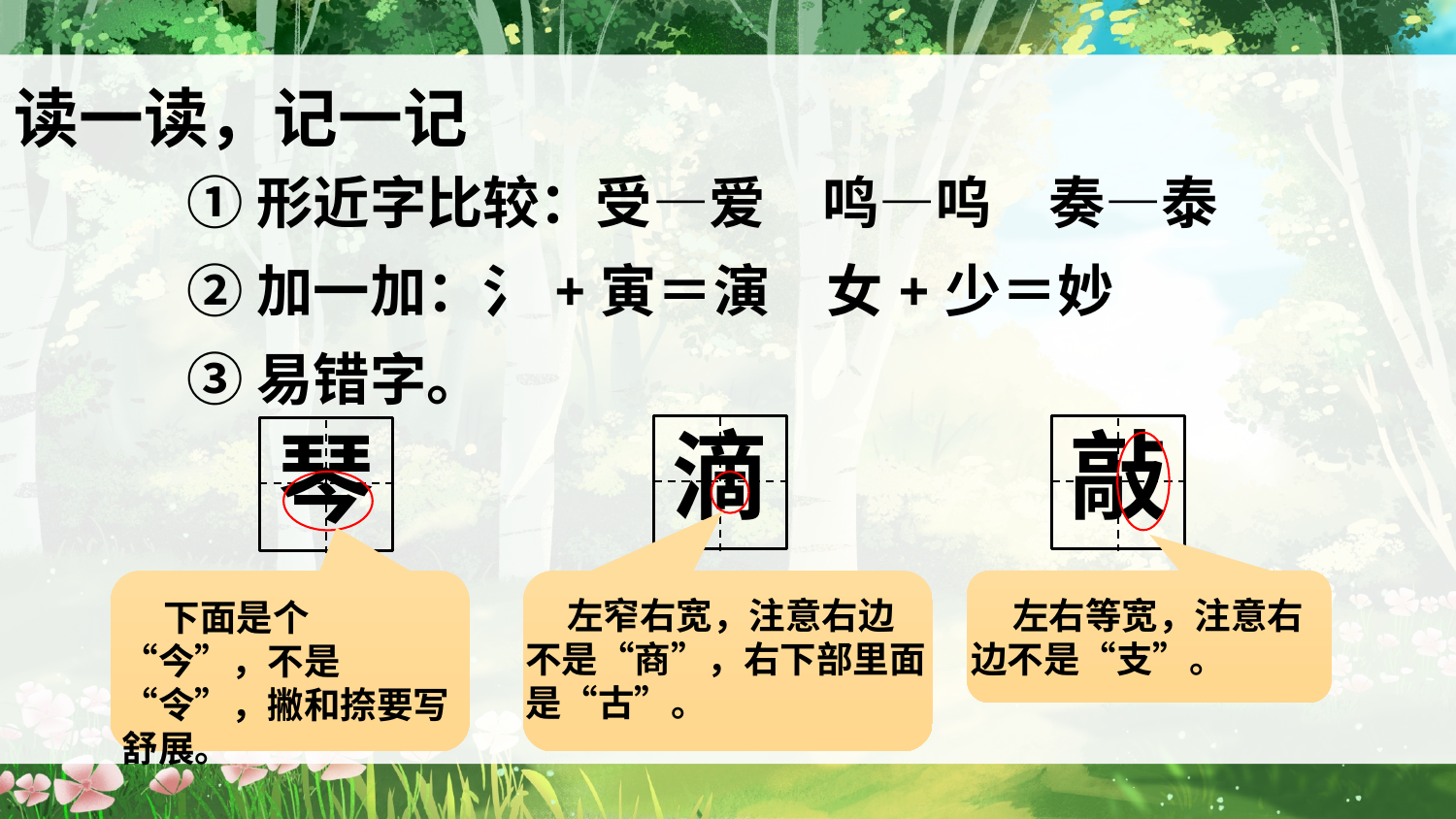

读一读，记一记
①形近字比较：受—爱　鸣—呜　奏—泰
②加一加：氵+寅＝演　女+少＝妙
③易错字。
滴

敲

琴

    下面是个“今”，不是“令”，撇和捺要写舒展。

    左窄右宽，注意右边不是“商”，右下部里面是“古”。

    左右等宽，注意右边不是“支”。